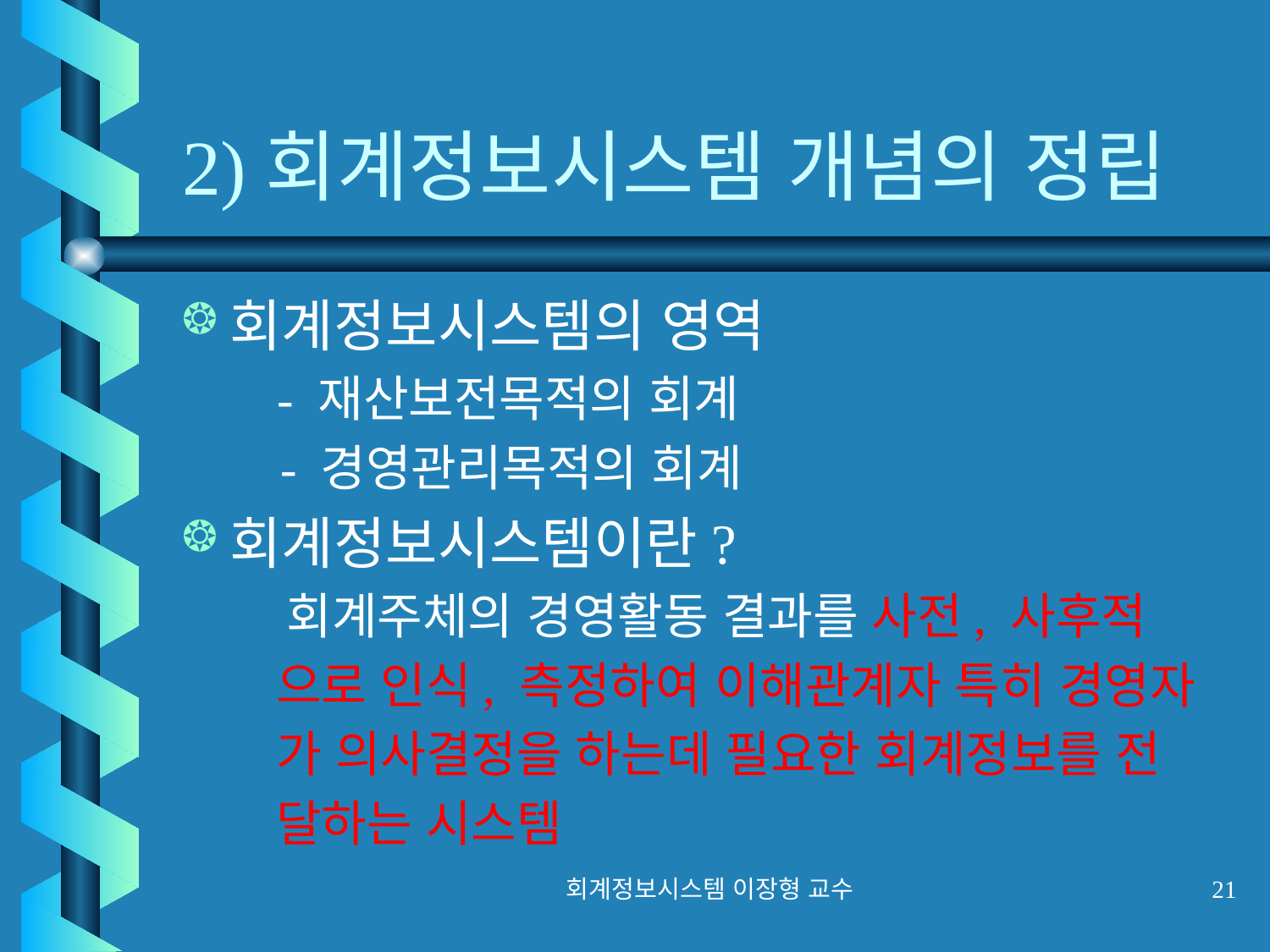

# 2)회계정보시스템 개념의 정립
회계정보시스템의 영역
         - 재산보전목적의 회계
        - 경영관리목적의 회계
회계정보시스템이란?
        회계주체의 경영활동 결과를 사전, 사후적
      으로 인식, 측정하여 이해관계자 특히 경영자
      가 의사결정을 하는데 필요한 회계정보를 전
      달하는 시스템
회계정보시스템 이장형 교수
21